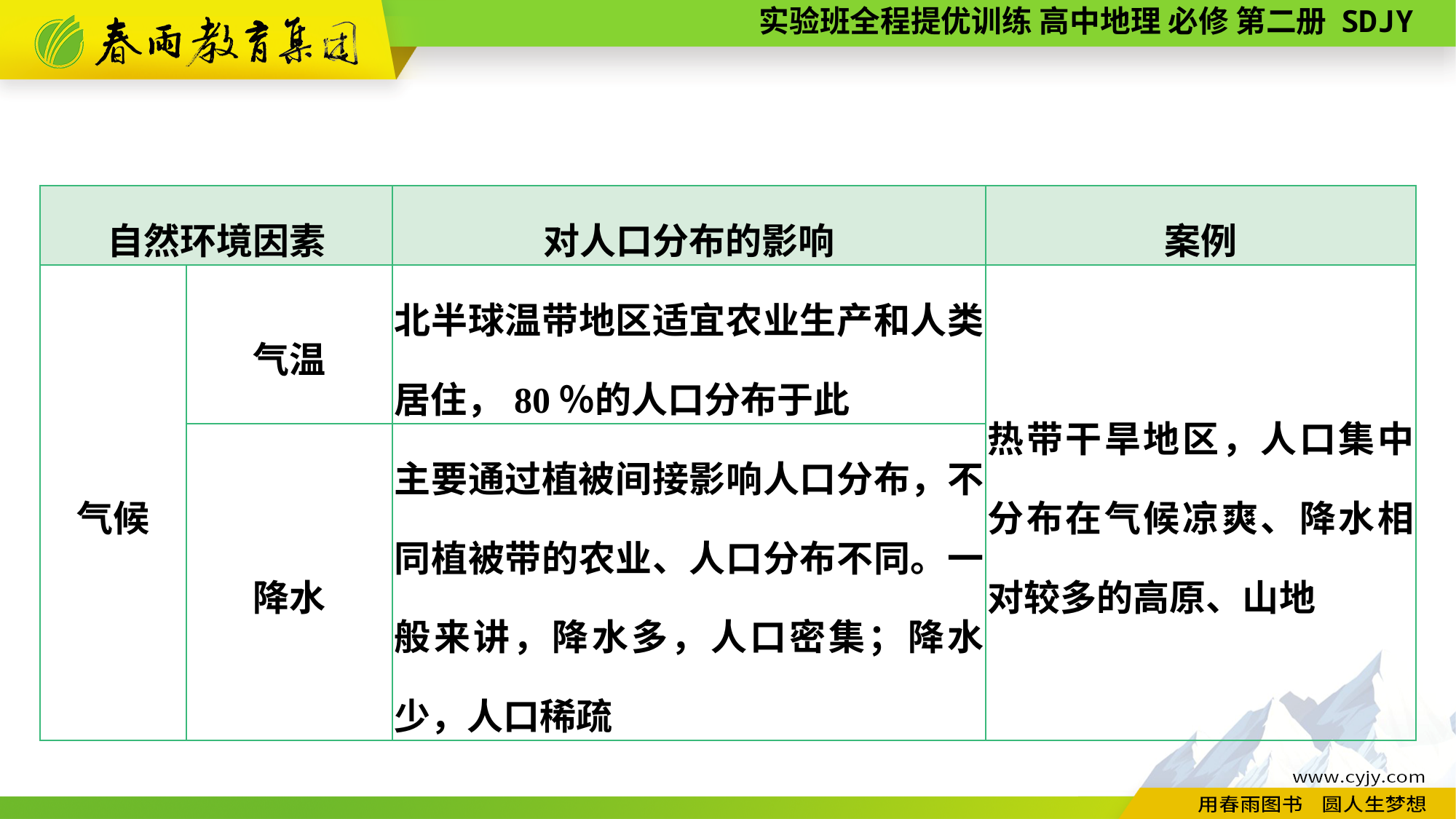

| 自然环境因素 |  | 对人口分布的影响 | 案例 |
| --- | --- | --- | --- |
| 气候 | 气温 | 北半球温带地区适宜农业生产和人类居住，80％的人口分布于此 | 热带干旱地区，人口集中分布在气候凉爽、降水相对较多的高原、山地 |
|  | 降水 | 主要通过植被间接影响人口分布，不同植被带的农业、人口分布不同。一般来讲，降水多，人口密集；降水少，人口稀疏 |  |